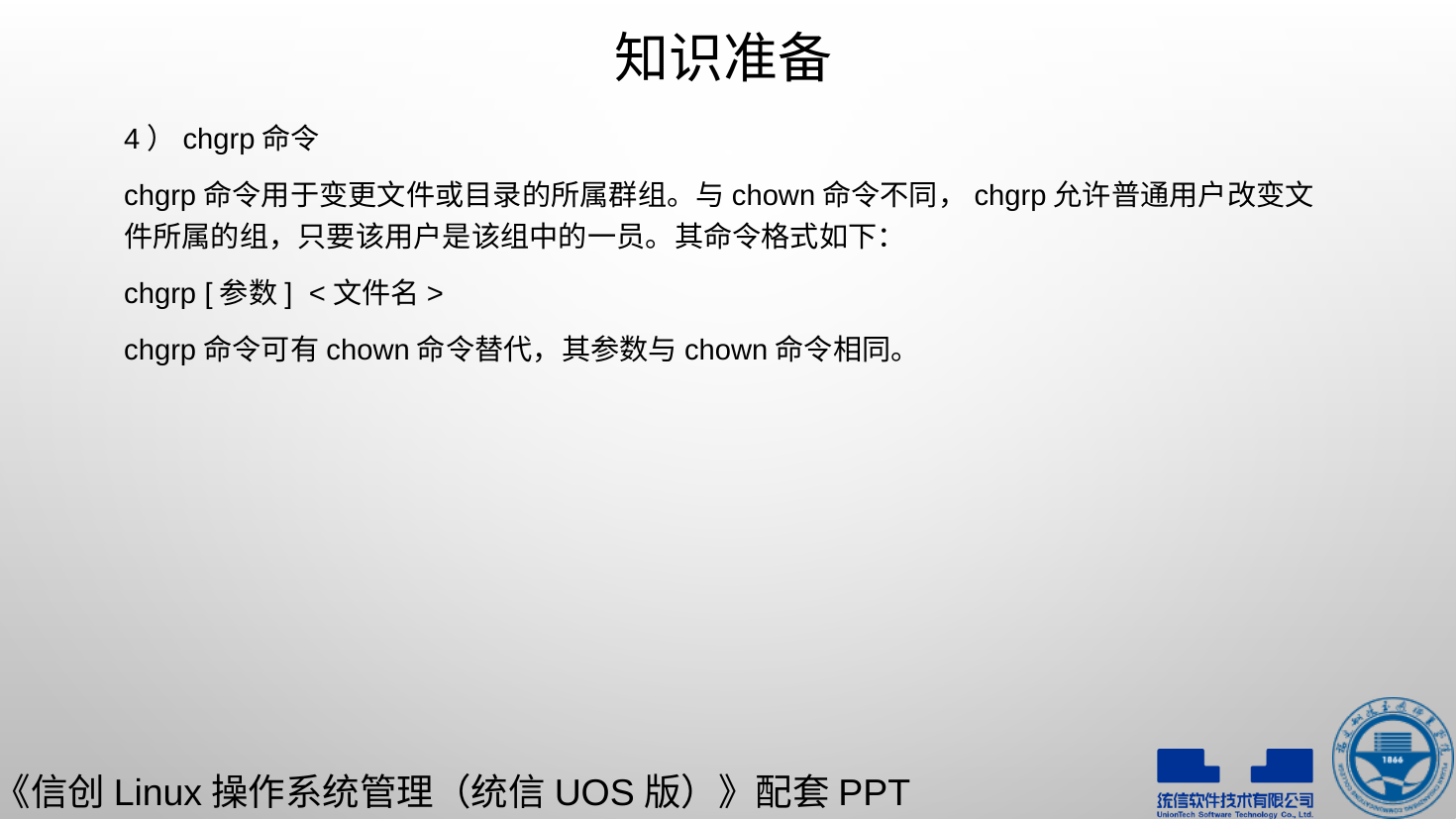

# 知识准备
4）chgrp命令
chgrp命令用于变更文件或目录的所属群组。与chown命令不同，chgrp允许普通用户改变文件所属的组，只要该用户是该组中的一员。其命令格式如下：
chgrp [参数]  <文件名>
chgrp命令可有chown命令替代，其参数与chown命令相同。